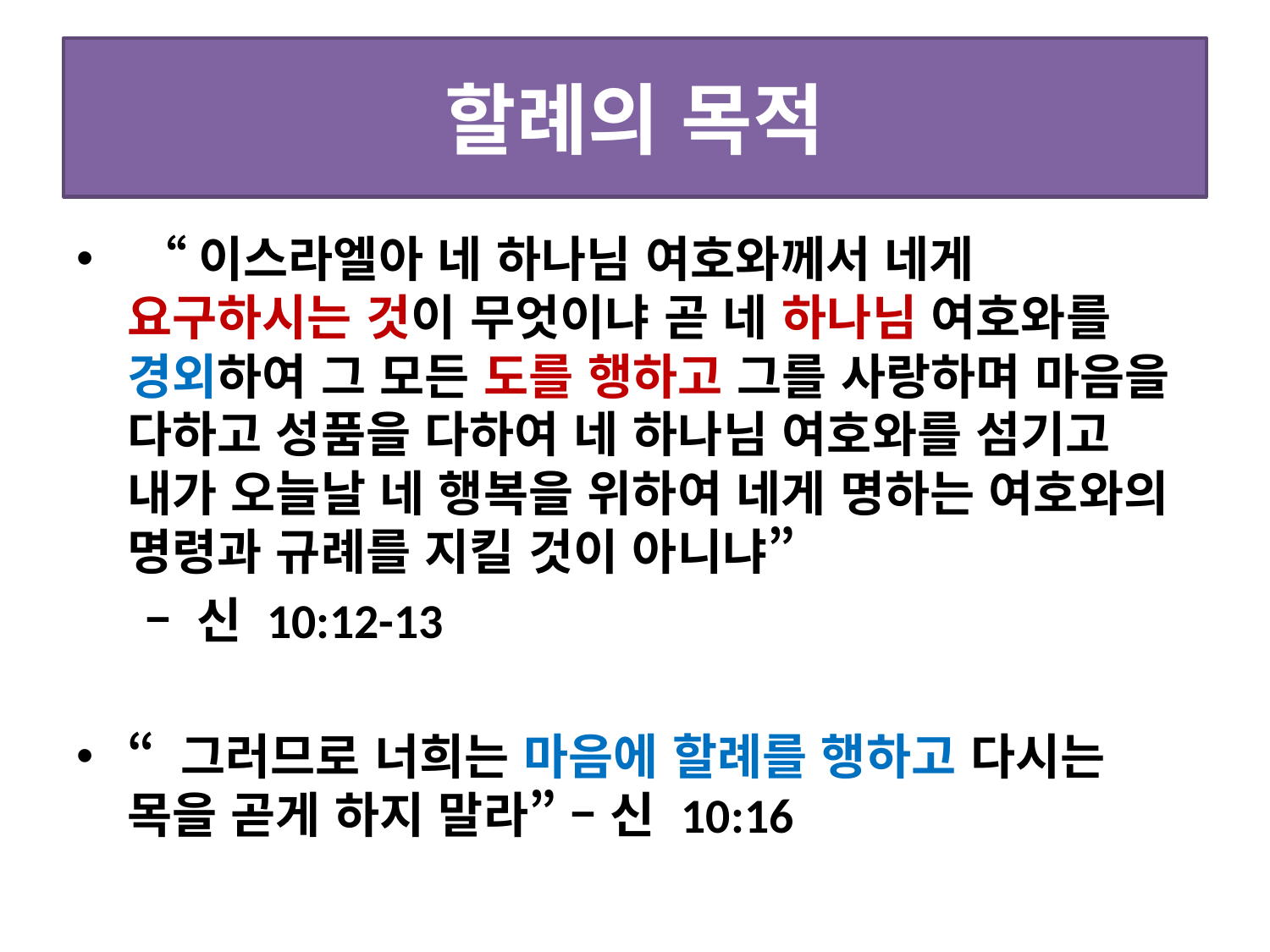

# 할례의 목적
 “이스라엘아 네 하나님 여호와께서 네게 요구하시는 것이 무엇이냐 곧 네 하나님 여호와를 경외하여 그 모든 도를 행하고 그를 사랑하며 마음을 다하고 성품을 다하여 네 하나님 여호와를 섬기고 내가 오늘날 네 행복을 위하여 네게 명하는 여호와의 명령과 규례를 지킬 것이 아니냐”
     – 신 10:12-13

“ 그러므로 너희는 마음에 할례를 행하고 다시는 목을 곧게 하지 말라” – 신 10:16